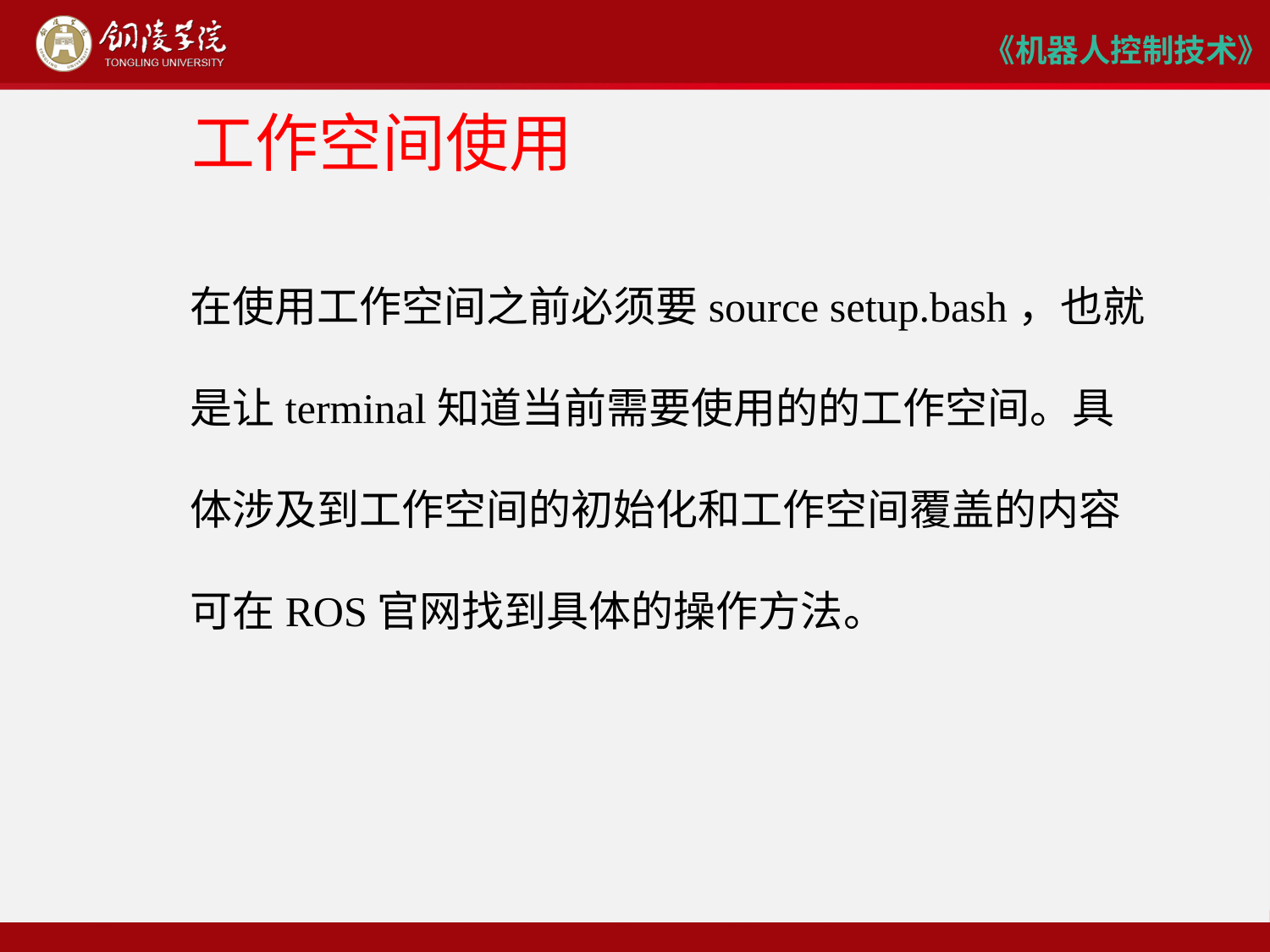

# 工作空间使用
在使用工作空间之前必须要source setup.bash，也就是让terminal知道当前需要使用的的工作空间。具体涉及到工作空间的初始化和工作空间覆盖的内容可在ROS官网找到具体的操作方法。